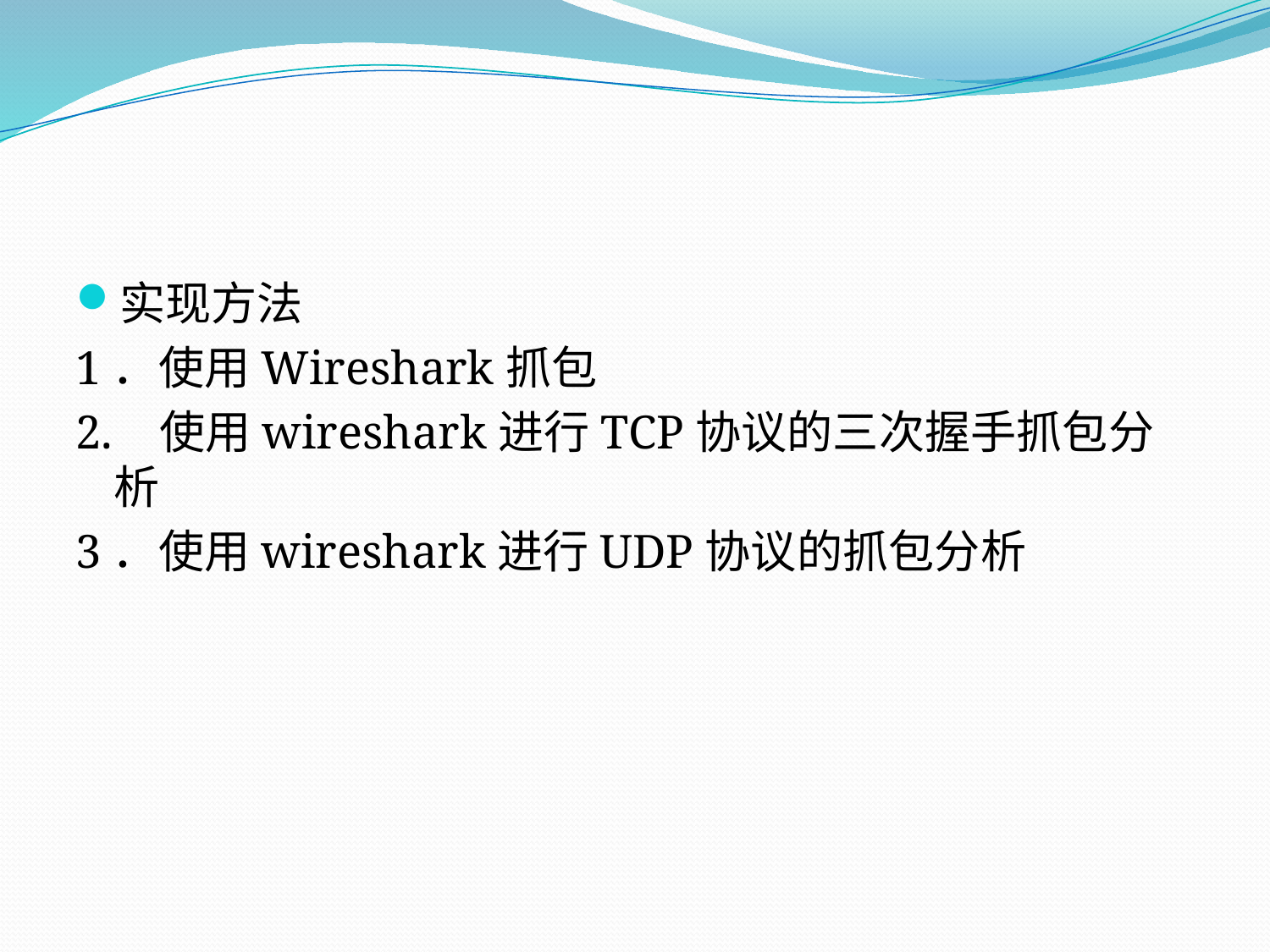

#
实现方法
1．使用Wireshark抓包
2.   使用wireshark进行TCP协议的三次握手抓包分析
3．使用wireshark进行UDP协议的抓包分析